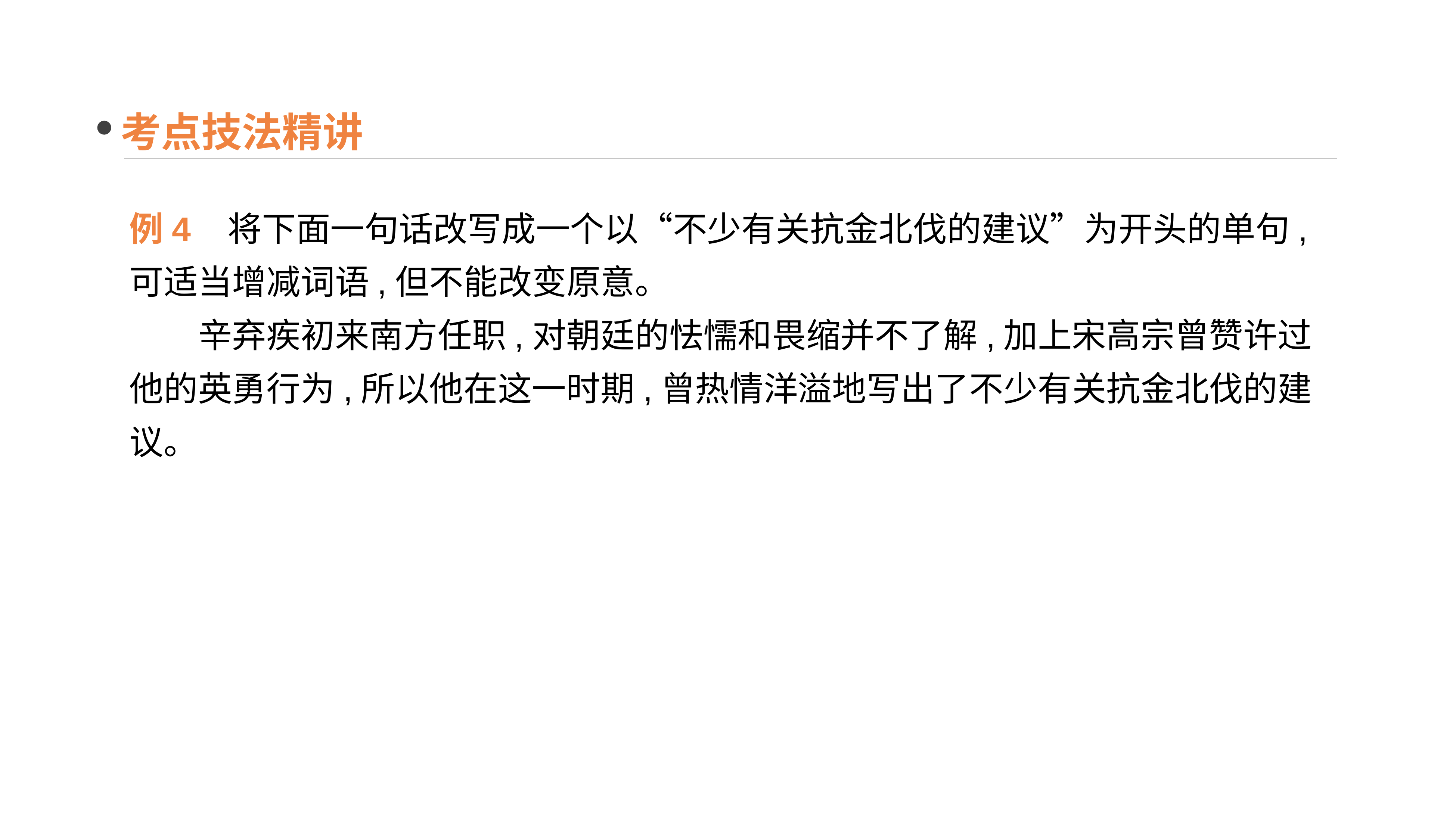

考点技法精讲

例4   将下面一句话改写成一个以“不少有关抗金北伐的建议”为开头的单句,可适当增减词语,但不能改变原意。
　　辛弃疾初来南方任职,对朝廷的怯懦和畏缩并不了解,加上宋高宗曾赞许过他的英勇行为,所以他在这一时期,曾热情洋溢地写出了不少有关抗金北伐的建议。